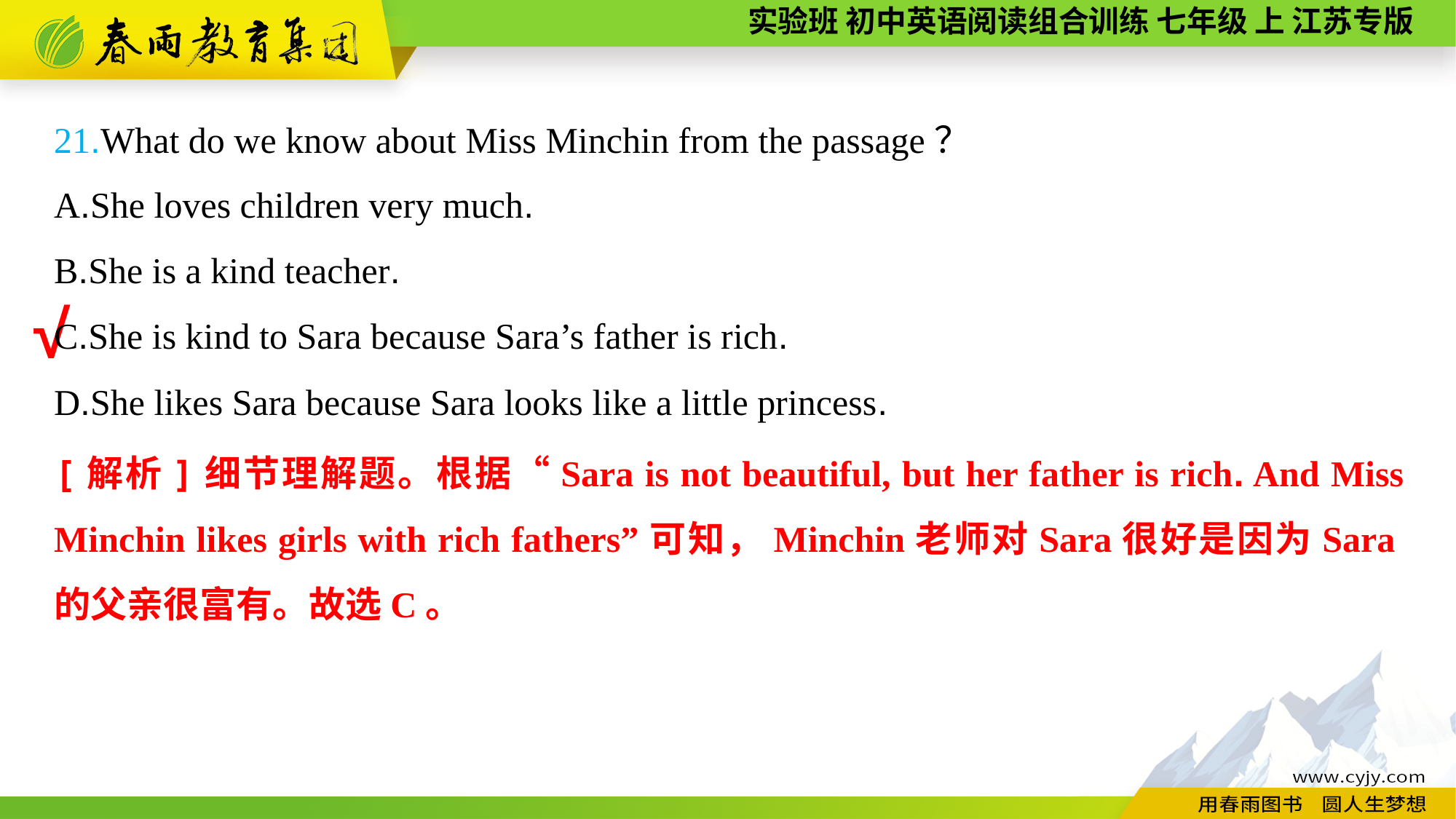

21.What do we know about Miss Minchin from the passage？
A.She loves children very much.
B.She is a kind teacher.
C.She is kind to Sara because Sara’s father is rich.
D.She likes Sara because Sara looks like a little princess.
√
[解析]细节理解题。根据“Sara is not beautiful, but her father is rich. And Miss Minchin likes girls with rich fathers”可知，Minchin老师对Sara很好是因为Sara的父亲很富有。故选C。